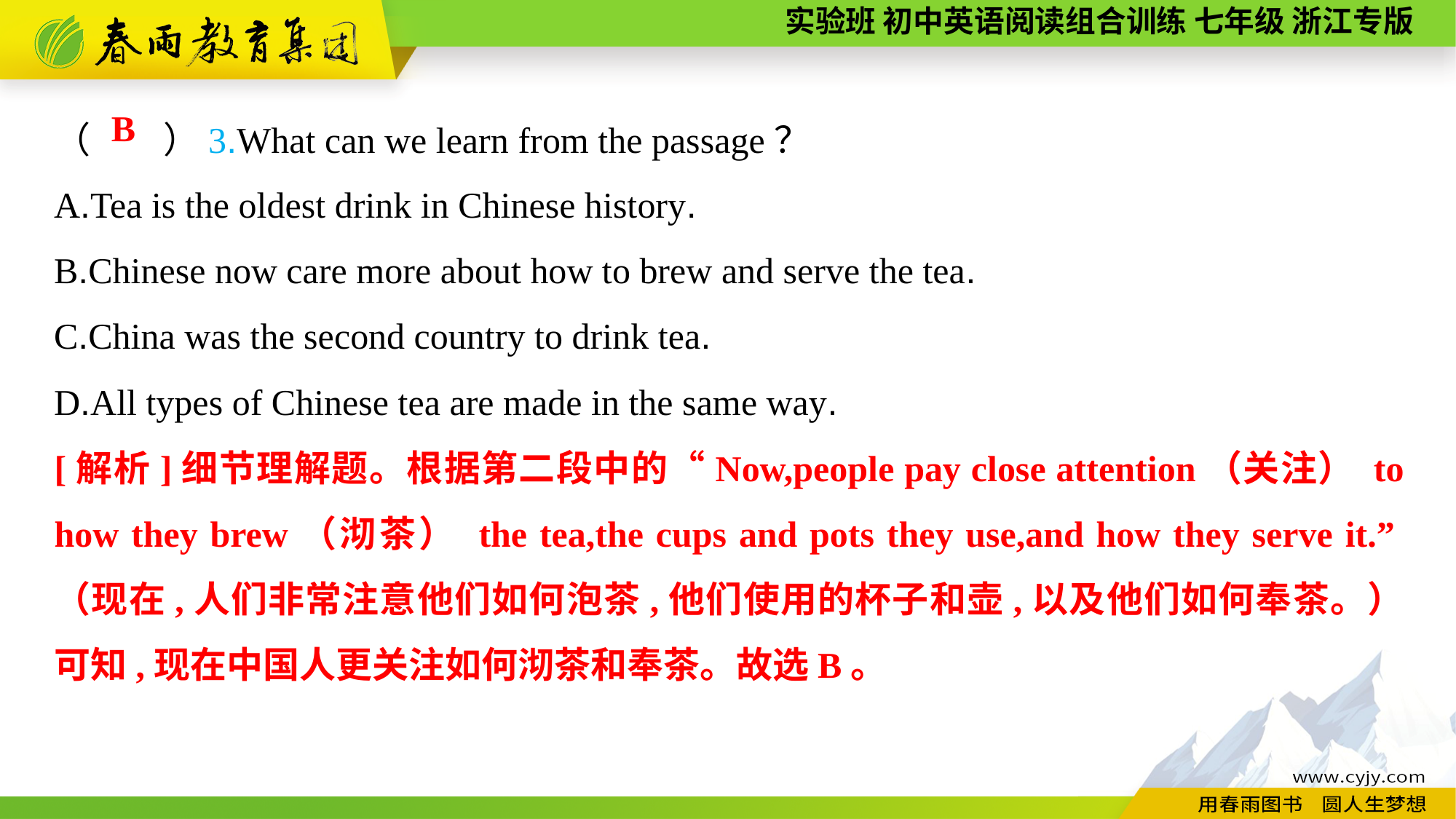

（　　）3.What can we learn from the passage？
A.Tea is the oldest drink in Chinese history.
B.Chinese now care more about how to brew and serve the tea.
C.China was the second country to drink tea.
D.All types of Chinese tea are made in the same way.
B
[解析]细节理解题。根据第二段中的“Now,people pay close attention（关注） to how they brew（沏茶） the tea,the cups and pots they use,and how they serve it.”（现在,人们非常注意他们如何泡茶,他们使用的杯子和壶,以及他们如何奉茶。）可知,现在中国人更关注如何沏茶和奉茶。故选B。